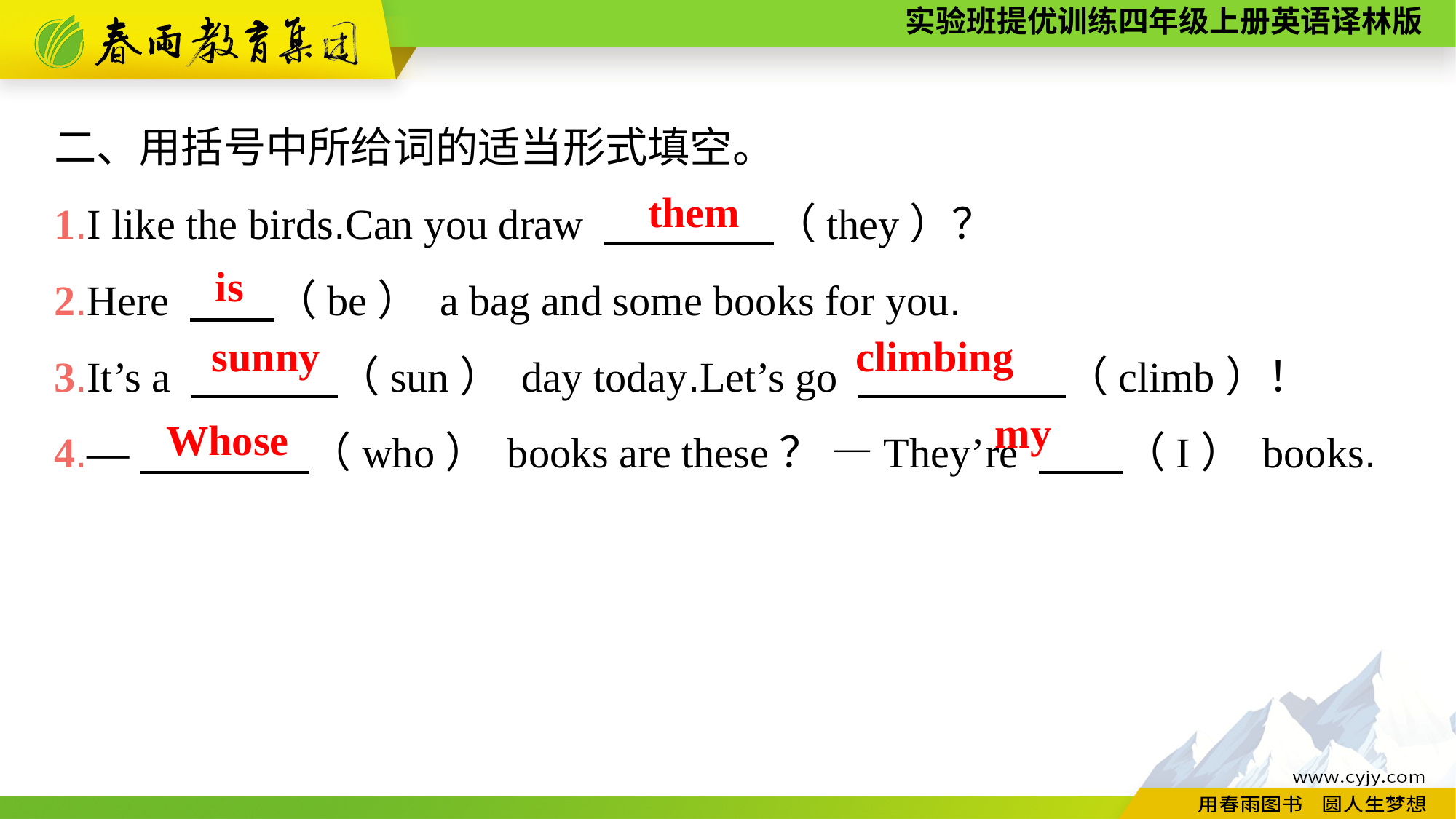

二、用括号中所给词的适当形式填空。
1.I like the birds.Can you draw 　　　　（they）？
2.Here 　　（be） a bag and some books for you.
3.It’s a 　　  　（sun） day today.Let’s go 　　    　　（climb）！
4.—　　　　（who） books are these？ —They’re 　　（I） books.
them
is
sunny
climbing
my
Whose